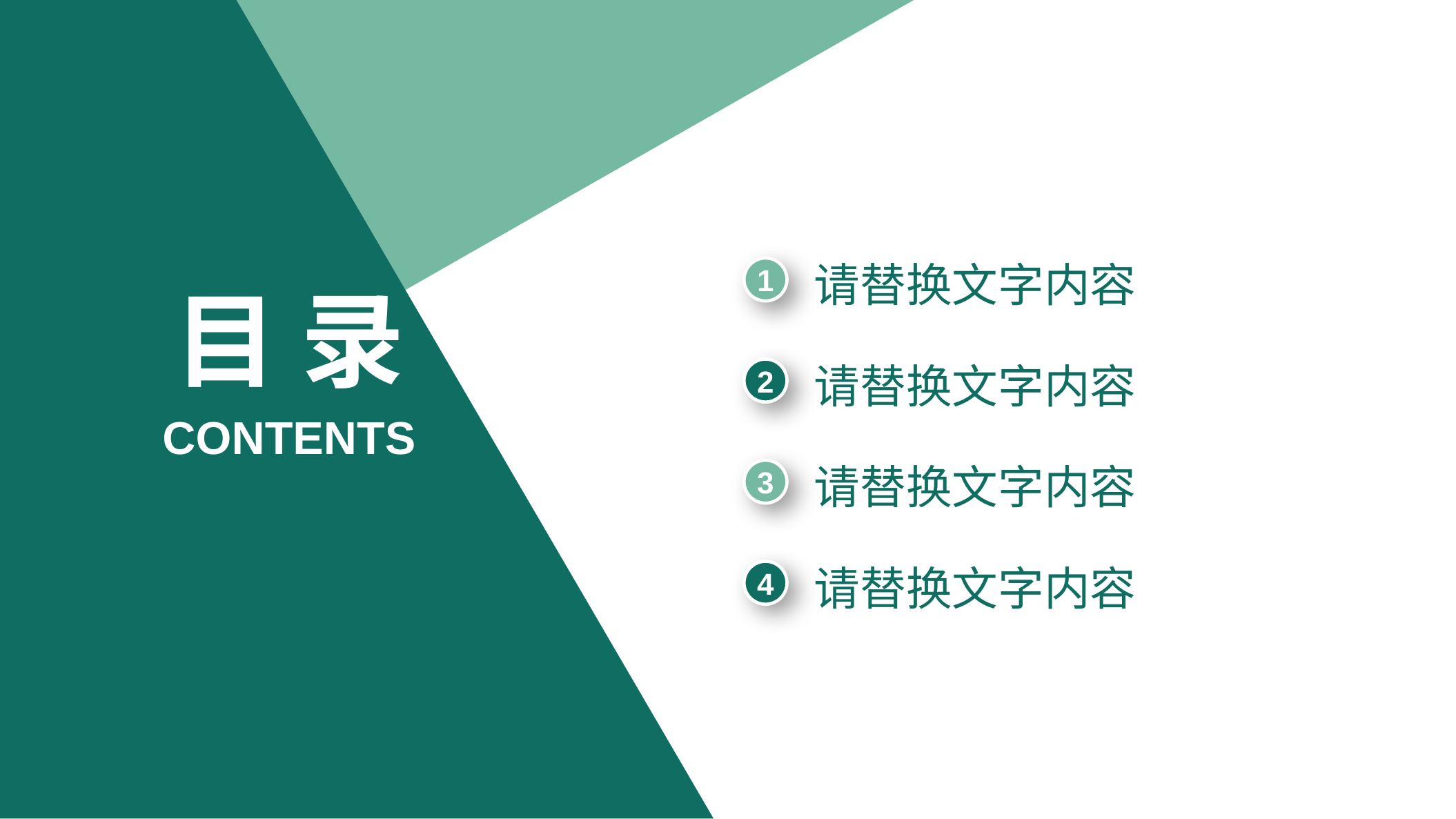

请替换文字内容
1
目 录
请替换文字内容
2
CONTENTS
请替换文字内容
3
请替换文字内容
4